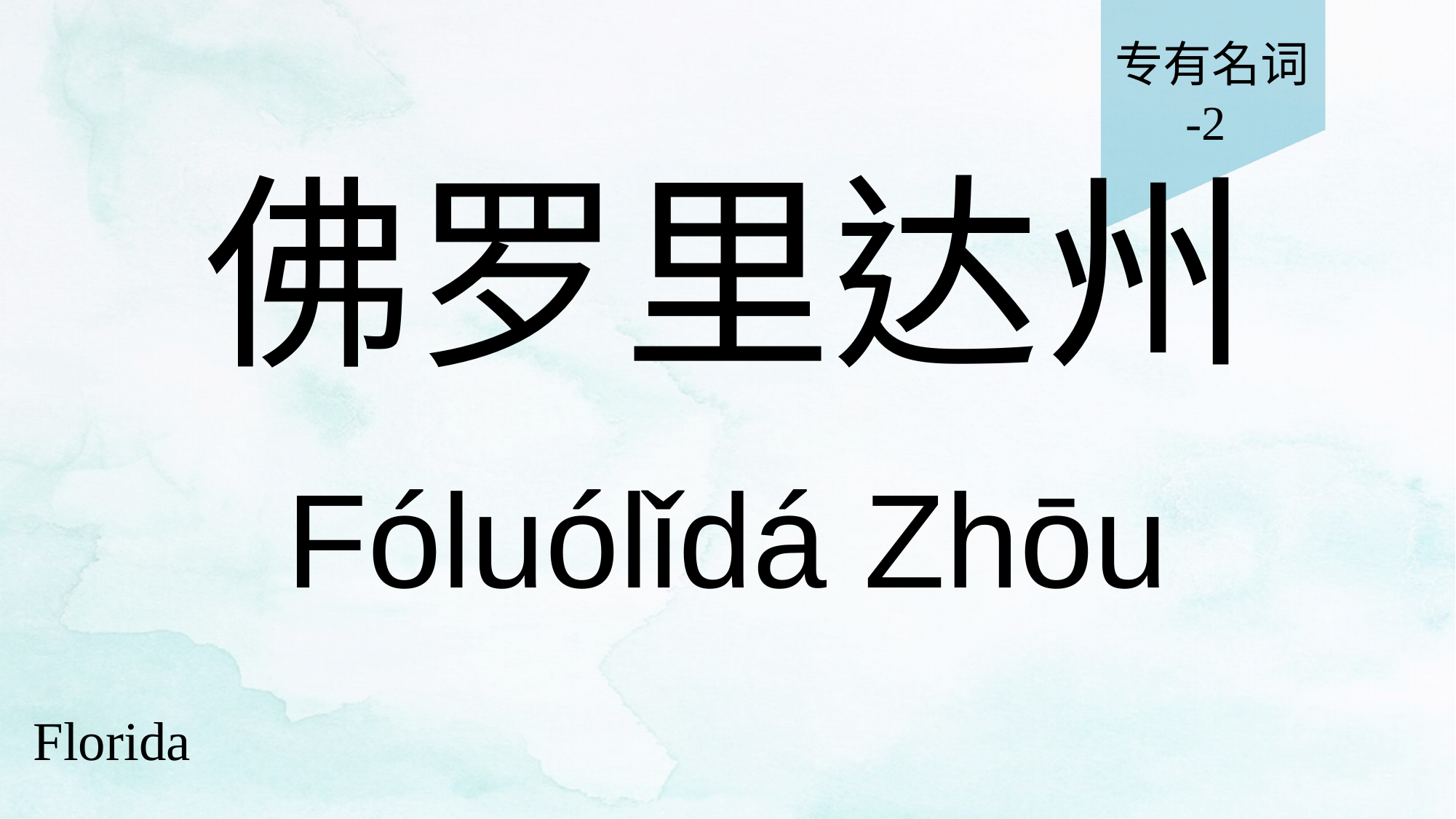

专有名词
-2
# 佛罗里达州
Fóluólǐdá Zhōu
Florida